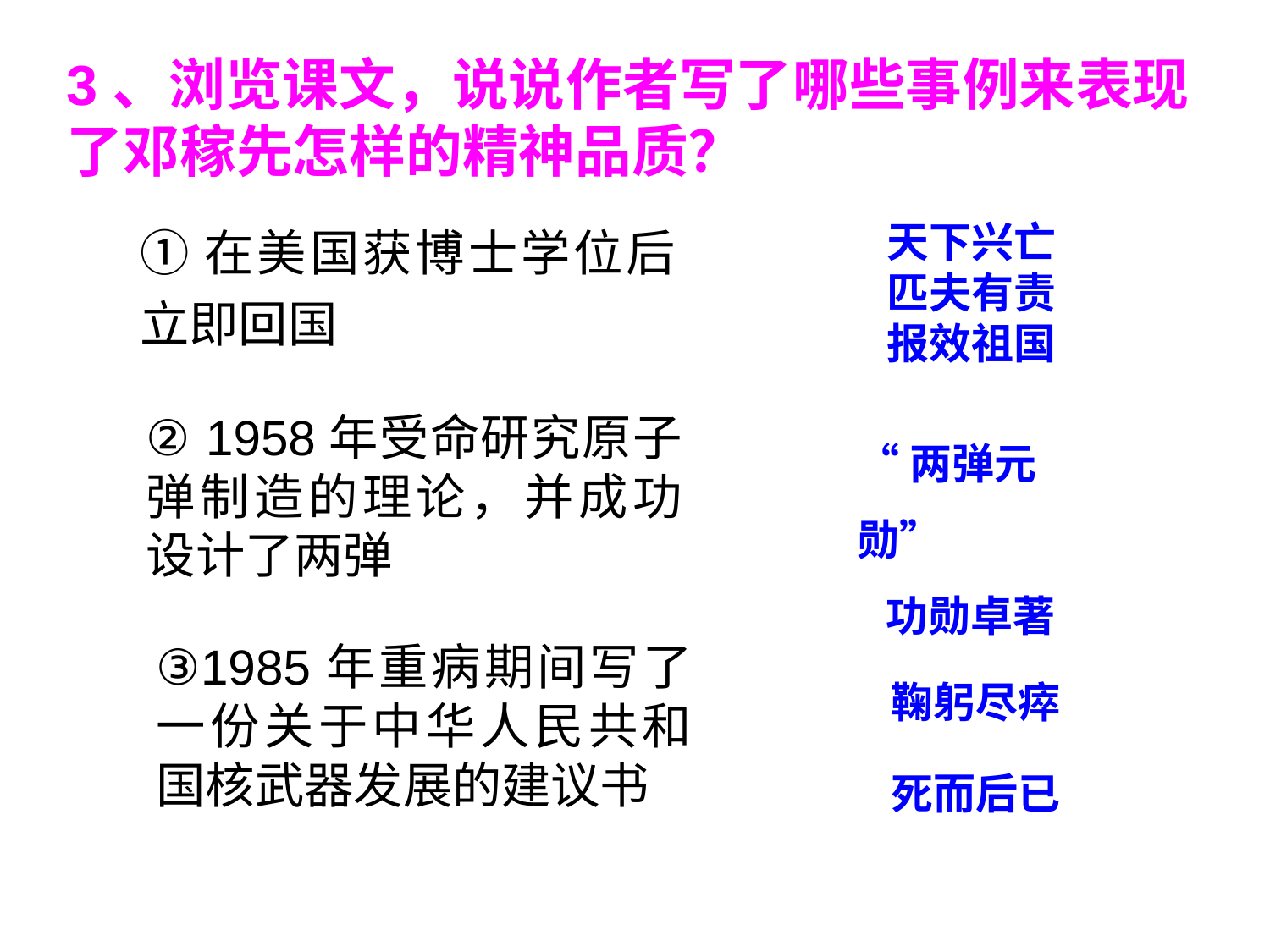

3、浏览课文，说说作者写了哪些事例来表现了邓稼先怎样的精神品质？
①在美国获博士学位后立即回国
天下兴亡
匹夫有责
报效祖国
② 1958年受命研究原子弹制造的理论，并成功设计了两弹
“两弹元勋”
  功勋卓著
鞠躬尽瘁
死而后已
③1985年重病期间写了一份关于中华人民共和国核武器发展的建议书